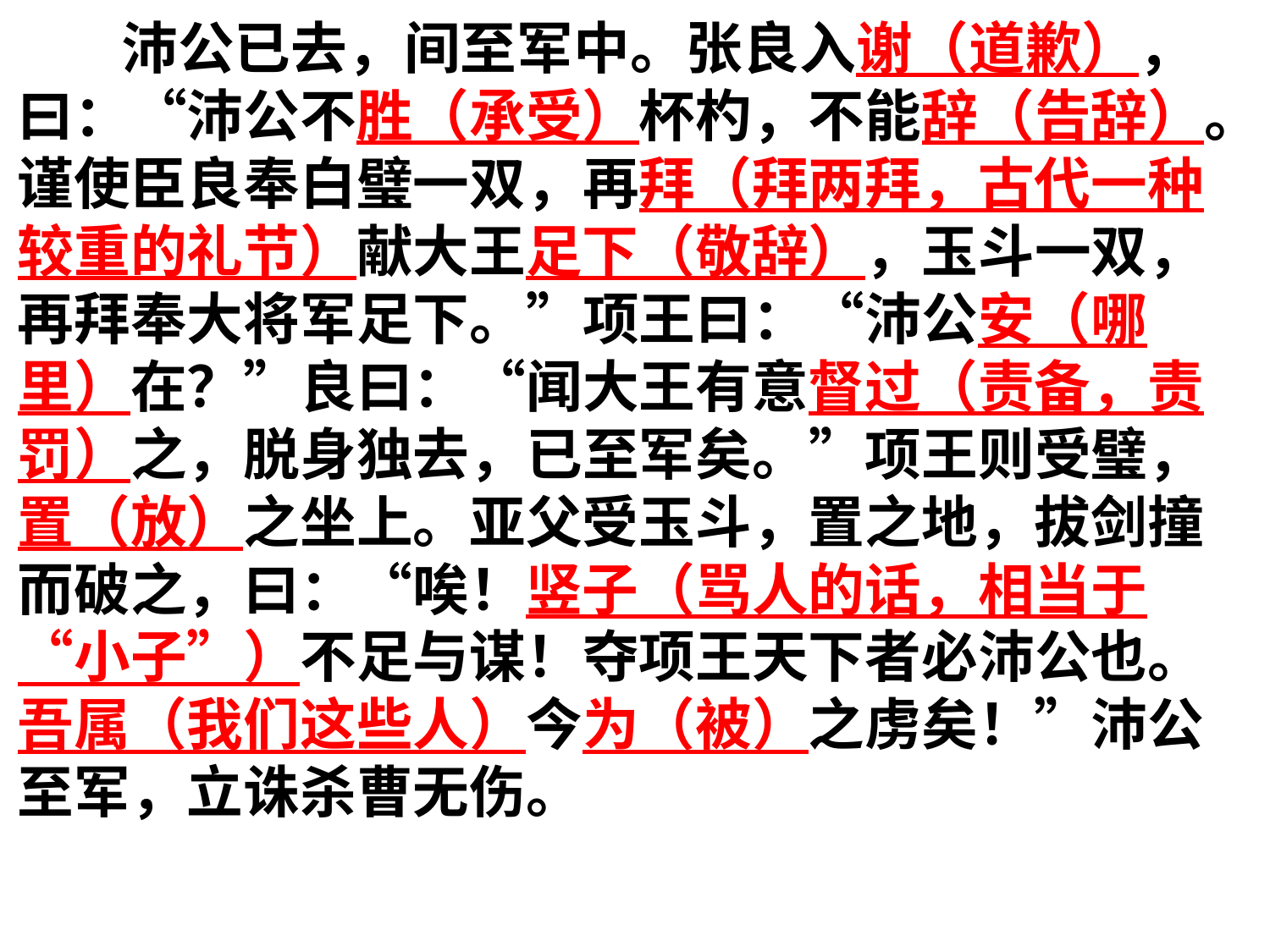

沛公已去，间至军中。张良入谢（道歉），曰：“沛公不胜（承受）杯杓，不能辞（告辞）。谨使臣良奉白璧一双，再拜（拜两拜，古代一种较重的礼节）献大王足下（敬辞），玉斗一双，再拜奉大将军足下。”项王曰：“沛公安（哪里）在？”良曰：“闻大王有意督过（责备，责罚）之，脱身独去，已至军矣。”项王则受璧，置（放）之坐上。亚父受玉斗，置之地，拔剑撞而破之，曰：“唉！竖子（骂人的话，相当于“小子”）不足与谋！夺项王天下者必沛公也。吾属（我们这些人）今为（被）之虏矣！”沛公至军，立诛杀曹无伤。